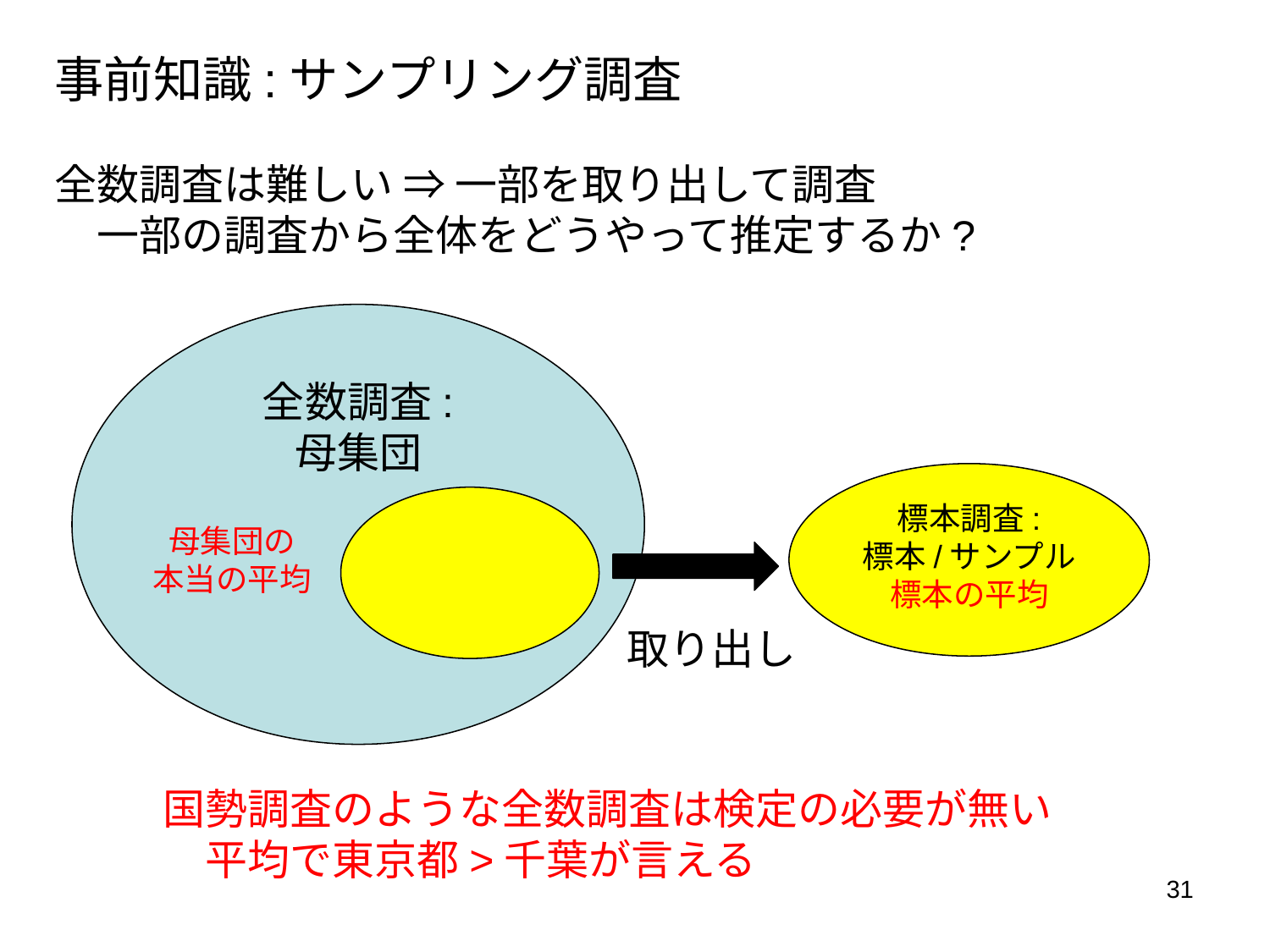

事前知識:サンプリング調査
全数調査は難しい ⇒ 一部を取り出して調査
　一部の調査から全体をどうやって推定するか?
全数調査:
母集団
標本調査:
標本/サンプル
標本の平均

母集団の
本当の平均
取り出し

国勢調査のような全数調査は検定の必要が無い
　平均で東京都>千葉が言える
31